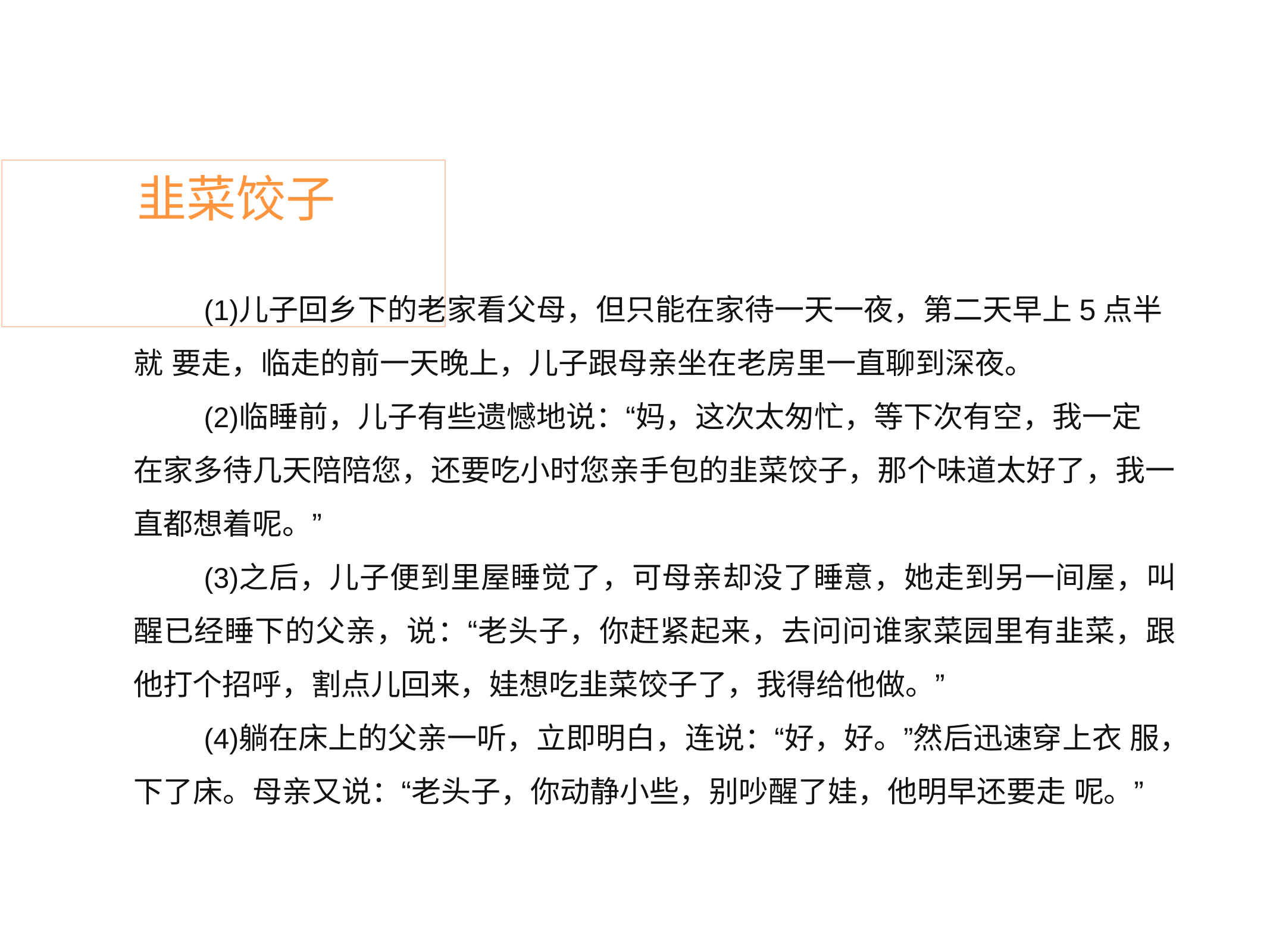

# 韭菜饺子
儿子回乡下的老家看父母，但只能在家待一天一夜，第二天早上5点半就 要走，临走的前一天晚上，儿子跟母亲坐在老房里一直聊到深夜。
临睡前，儿子有些遗憾地说：“妈，这次太匆忙，等下次有空，我一定 在家多待几天陪陪您，还要吃小时您亲手包的韭菜饺子，那个味道太好了，我一
直都想着呢。”
之后，儿子便到里屋睡觉了，可母亲却没了睡意，她走到另一间屋，叫 醒已经睡下的父亲，说：“老头子，你赶紧起来，去问问谁家菜园里有韭菜，跟 他打个招呼，割点儿回来，娃想吃韭菜饺子了，我得给他做。”
躺在床上的父亲一听，立即明白，连说：“好，好。”然后迅速穿上衣 服，下了床。母亲又说：“老头子，你动静小些，别吵醒了娃，他明早还要走 呢。”